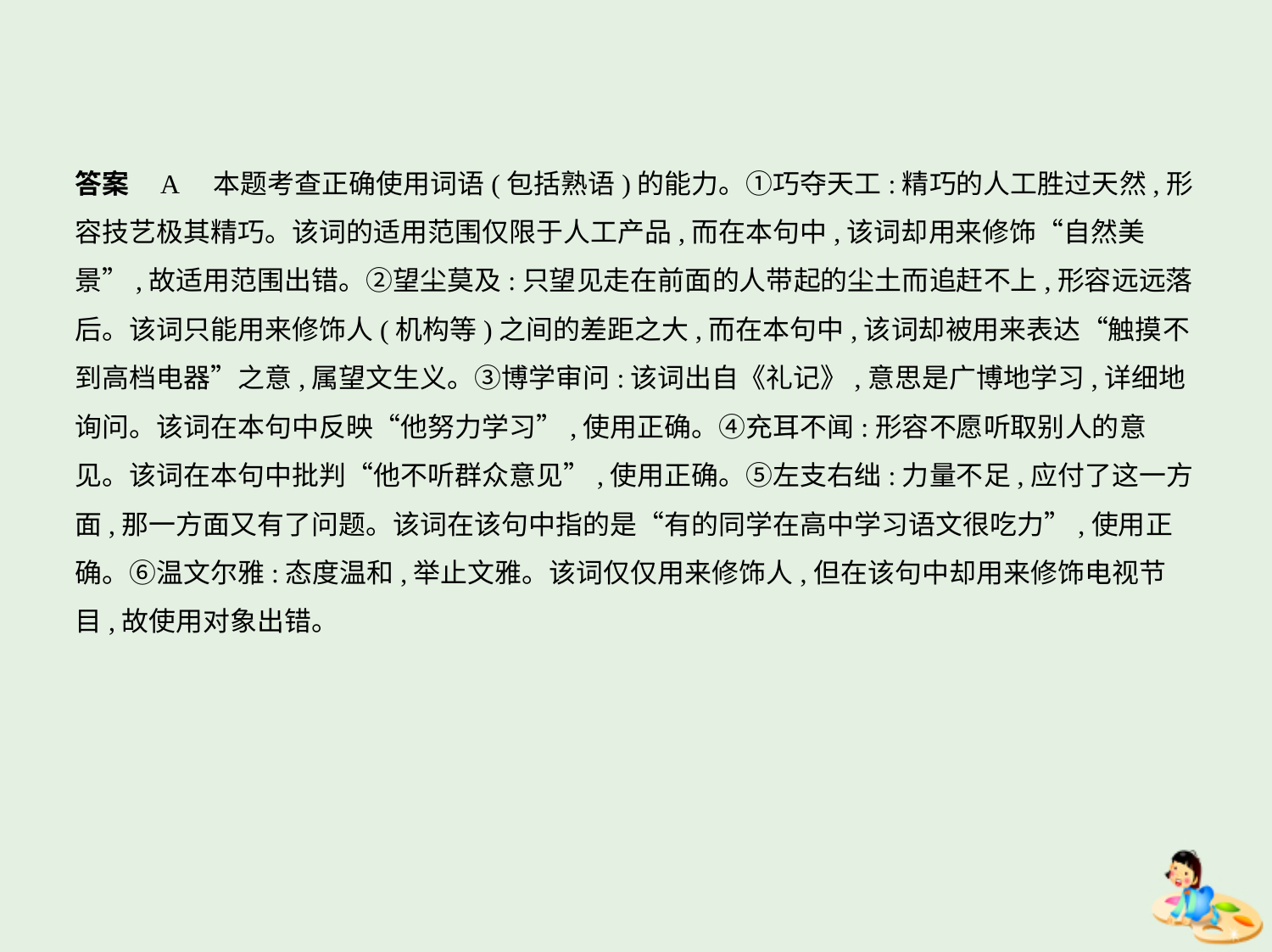

答案    A　本题考查正确使用词语(包括熟语)的能力。①巧夺天工:精巧的人工胜过天然,形
容技艺极其精巧。该词的适用范围仅限于人工产品,而在本句中,该词却用来修饰“自然美
景”,故适用范围出错。②望尘莫及:只望见走在前面的人带起的尘土而追赶不上,形容远远落
后。该词只能用来修饰人(机构等)之间的差距之大,而在本句中,该词却被用来表达“触摸不
到高档电器”之意,属望文生义。③博学审问:该词出自《礼记》,意思是广博地学习,详细地
询问。该词在本句中反映“他努力学习”,使用正确。④充耳不闻:形容不愿听取别人的意
见。该词在本句中批判“他不听群众意见”,使用正确。⑤左支右绌:力量不足,应付了这一方
面,那一方面又有了问题。该词在该句中指的是“有的同学在高中学习语文很吃力”,使用正
确。⑥温文尔雅:态度温和,举止文雅。该词仅仅用来修饰人,但在该句中却用来修饰电视节
目,故使用对象出错。